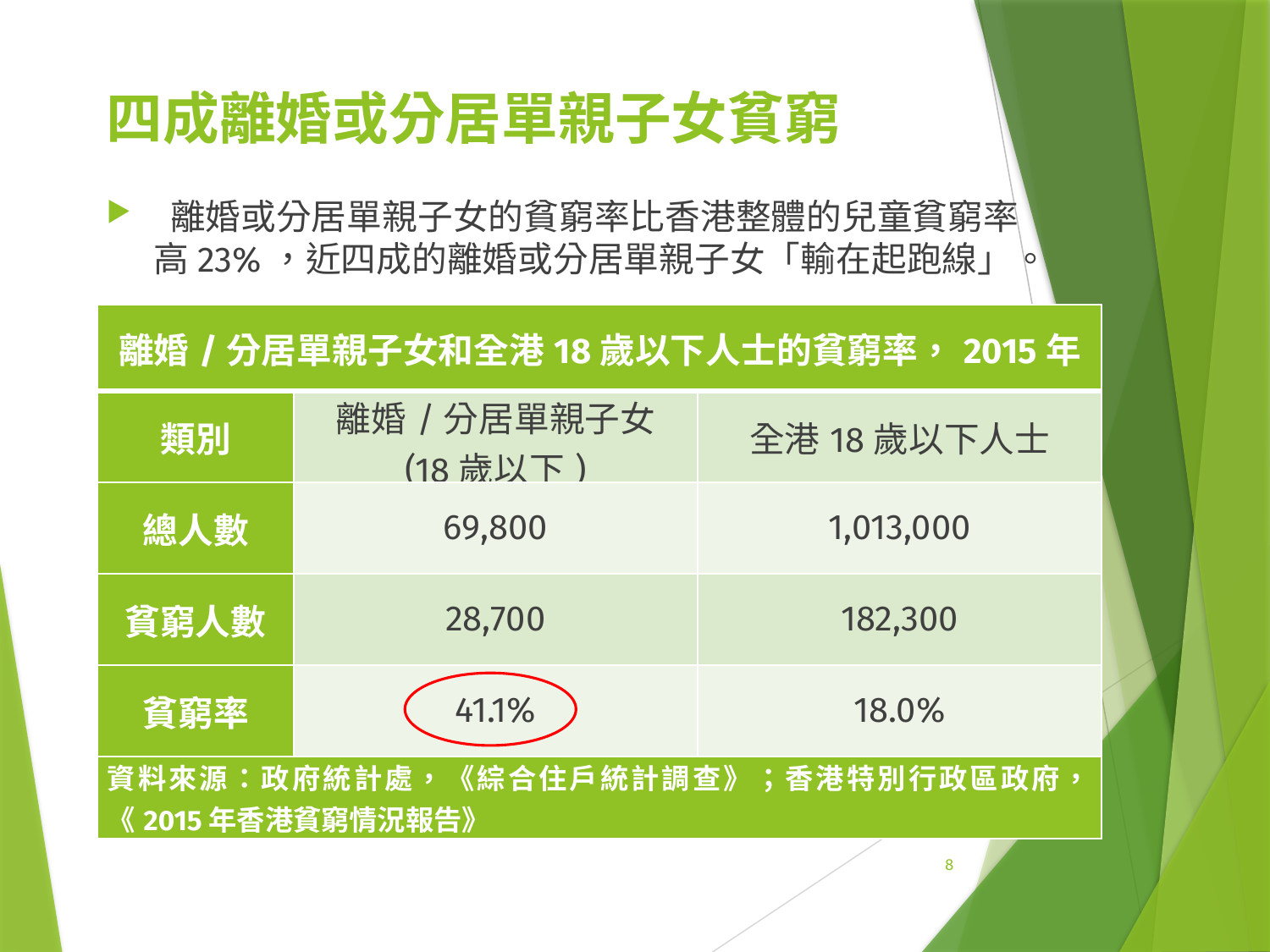

# 四成離婚或分居單親子女貧窮
 離婚或分居單親子女的貧窮率比香港整體的兒童貧窮率高23%，近四成的離婚或分居單親子女「輸在起跑線」。
| 離婚/分居單親子女和全港18歲以下人士的貧窮率，2015年 |  |  |
| --- | --- | --- |
| 類別 | 離婚/分居單親子女 (18歲以下) | 全港18歲以下人士 |
| 總人數 | 69,800 | 1,013,000 |
| 貧窮人數 | 28,700 | 182,300 |
| 貧窮率 | 41.1% | 18.0% |
| 資料來源：政府統計處，《綜合住戶統計調查》；香港特別行政區政府，《2015年香港貧窮情況報告》 |  |  |

資料來源：統計署，《綜合住戶統計調查》
8